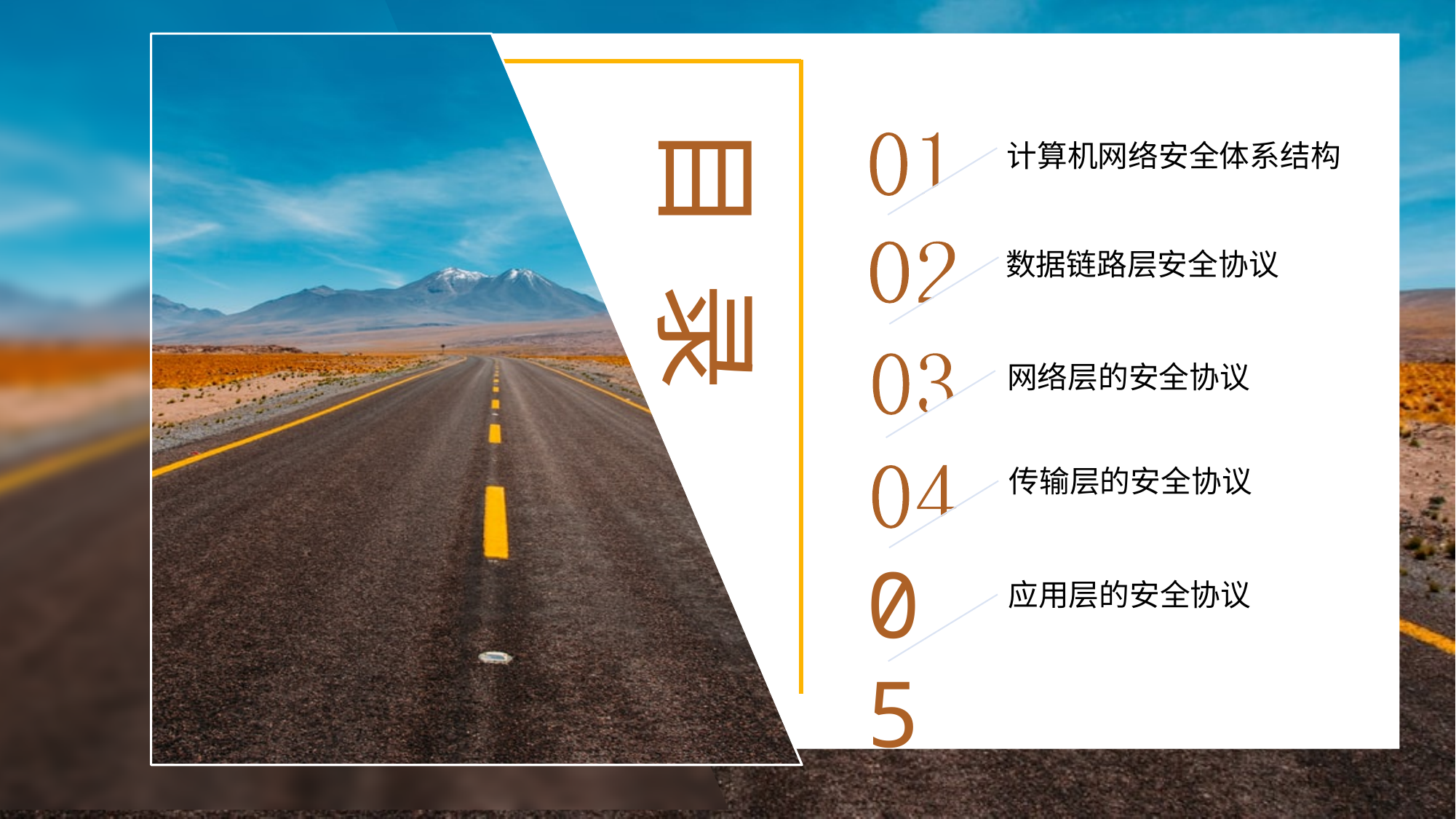

计算机网络安全体系结构

数据链路层安全协议

网络层的安全协议

传输层的安全协议

05
应用层的安全协议